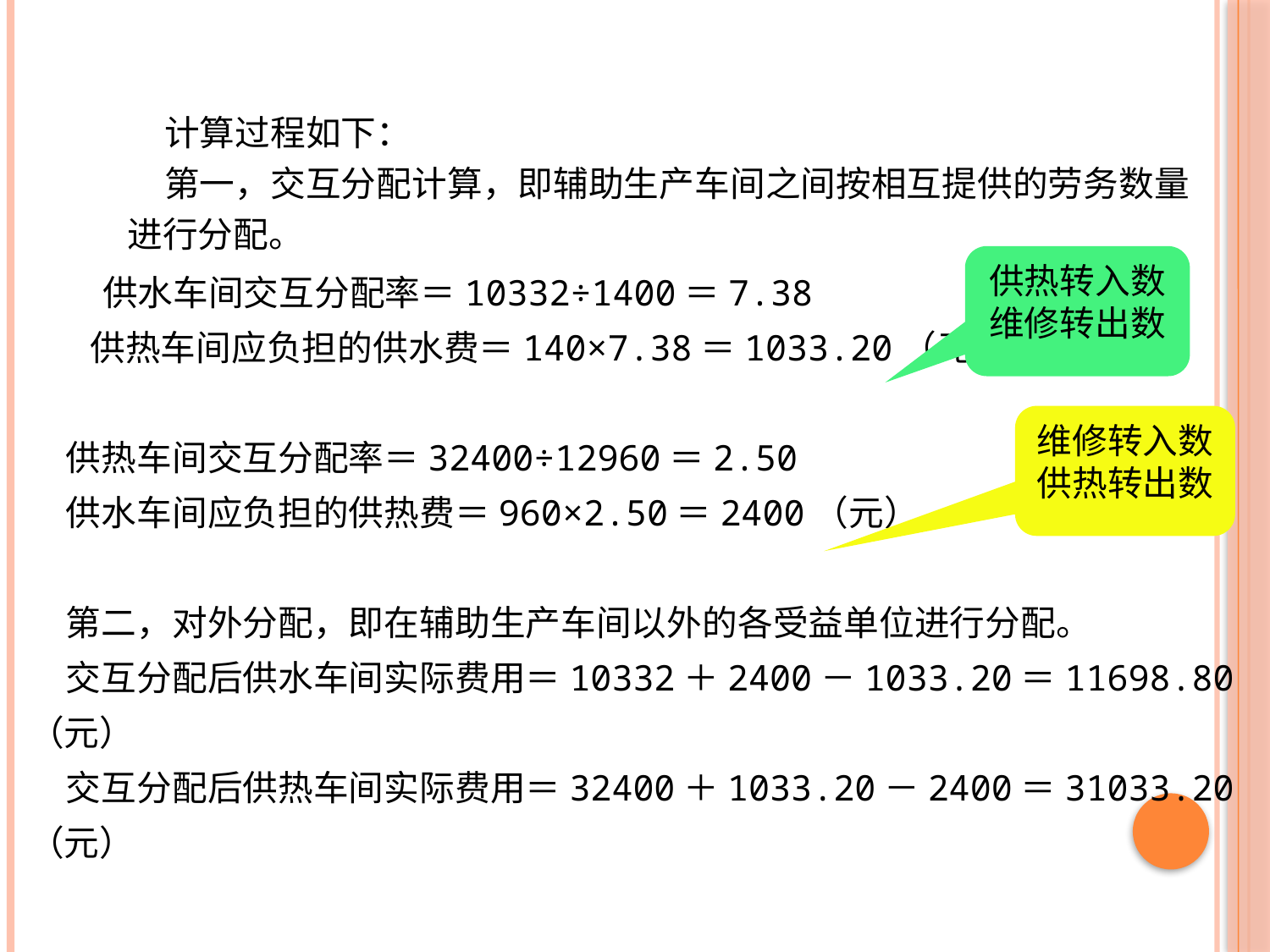

计算过程如下：
第一，交互分配计算，即辅助生产车间之间按相互提供的劳务数量进行分配。
供热转入数维修转出数
    供水车间交互分配率＝10332÷1400＝7.38
  供热车间应负担的供水费＝140×7.38＝1033.20（元）

供热车间交互分配率＝32400÷12960＝2.50
供水车间应负担的供热费＝960×2.50＝2400（元）

第二，对外分配，即在辅助生产车间以外的各受益单位进行分配。
交互分配后供水车间实际费用＝10332＋2400－1033.20＝11698.80（元）
交互分配后供热车间实际费用＝32400＋1033.20－2400＝31033.20（元）
维修转入数 供热转出数